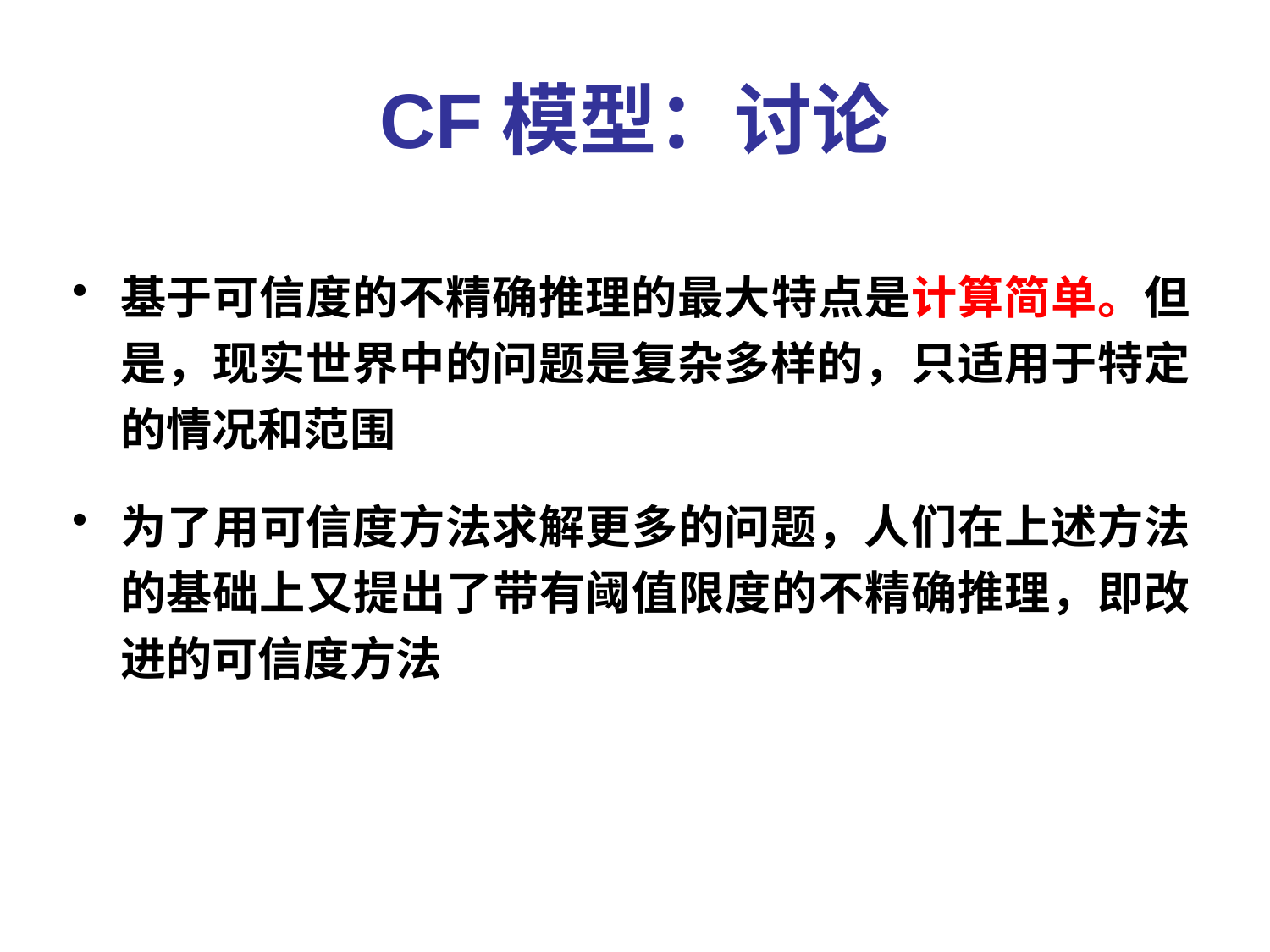

# CF模型：讨论
基于可信度的不精确推理的最大特点是计算简单。但是，现实世界中的问题是复杂多样的，只适用于特定的情况和范围
为了用可信度方法求解更多的问题，人们在上述方法的基础上又提出了带有阈值限度的不精确推理，即改进的可信度方法